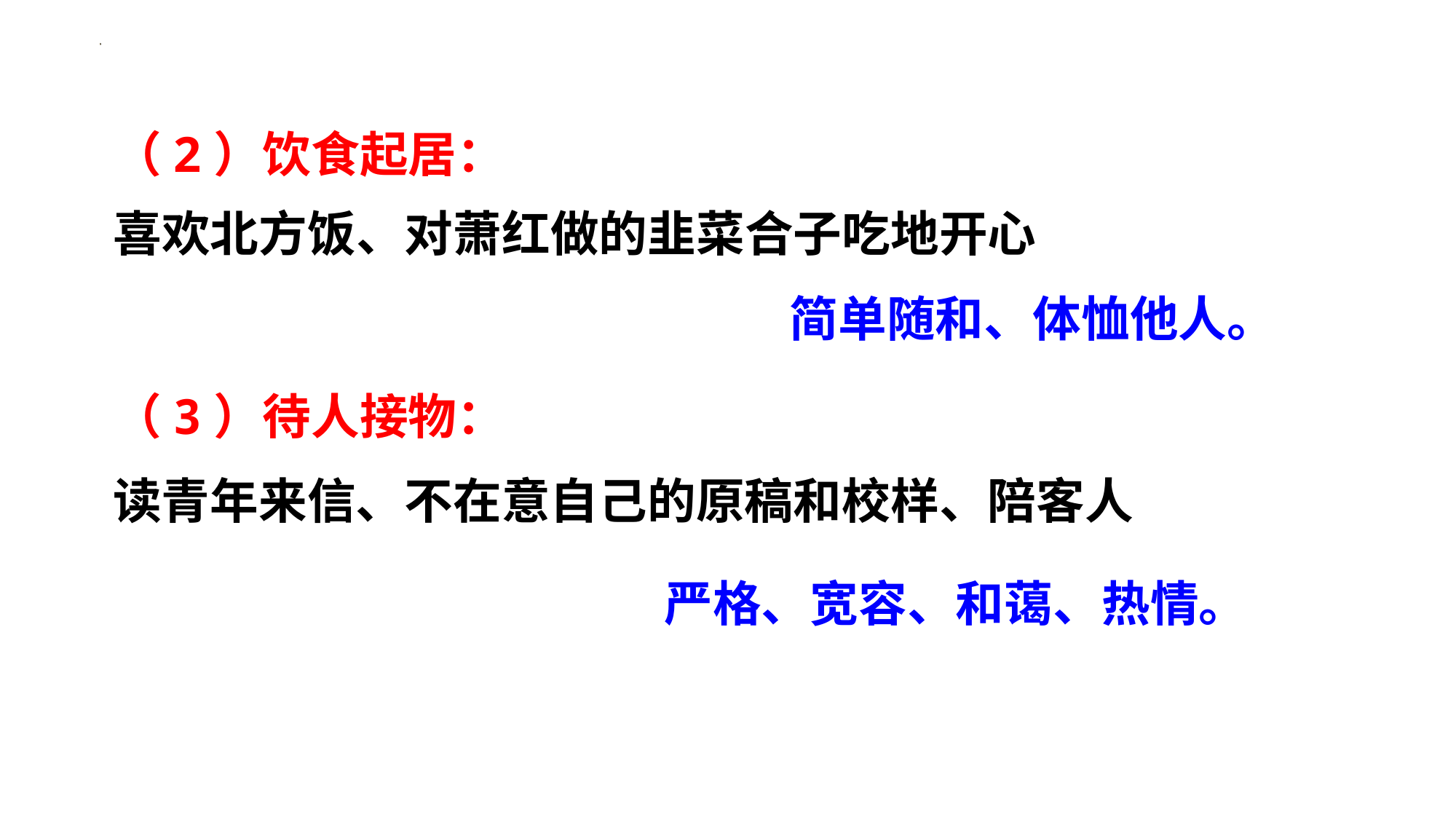

（2）饮食起居：
喜欢北方饭、对萧红做的韭菜合子吃地开心
简单随和、体恤他人。
（3）待人接物：
读青年来信、不在意自己的原稿和校样、陪客人
严格、宽容、和蔼、热情。